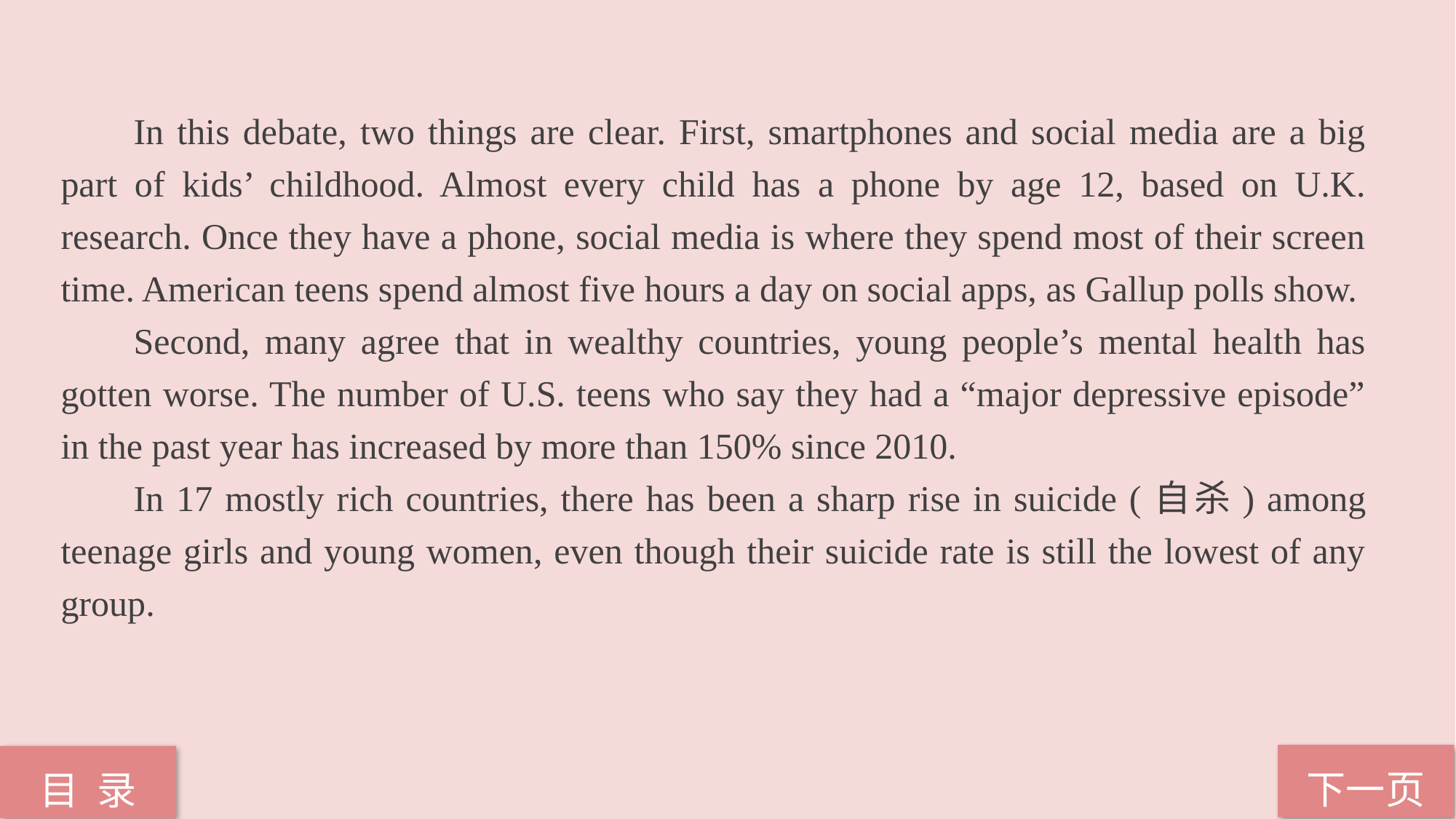

In this debate, two things are clear. First, smartphones and social media are a big part of kids’ childhood. Almost every child has a phone by age 12, based on U.K. research. Once they have a phone, social media is where they spend most of their screen time. American teens spend almost five hours a day on social apps, as Gallup polls show.
Second, many agree that in wealthy countries, young people’s mental health has gotten worse. The number of U.S. teens who say they had a “major depressive episode” in the past year has increased by more than 150% since 2010.
In 17 mostly rich countries, there has been a sharp rise in suicide (自杀) among teenage girls and young women, even though their suicide rate is still the lowest of any group.